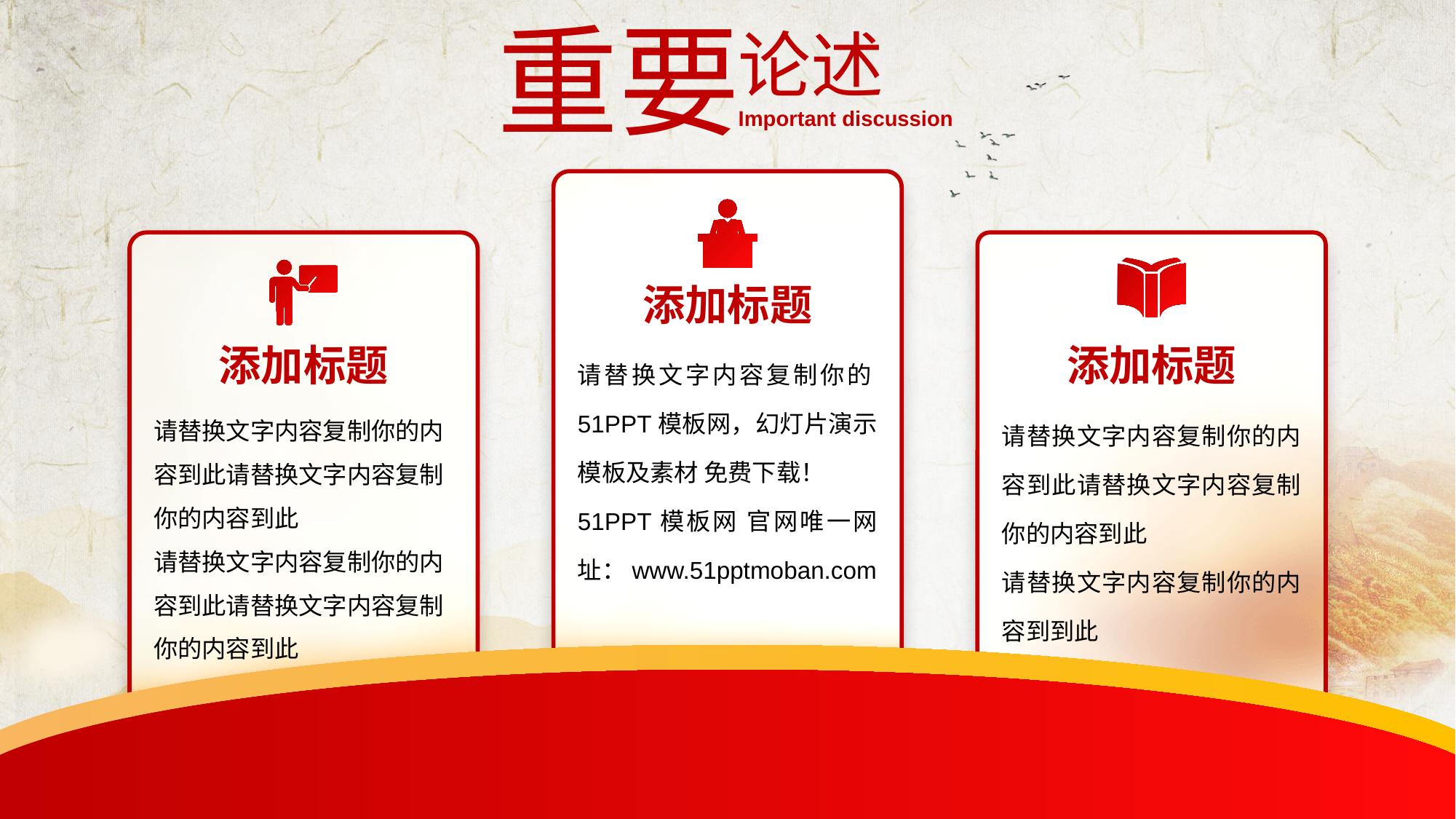

重要
论述
Important discussion

添加标题
添加标题
添加标题
请替换文字内容复制你的51PPT模板网，幻灯片演示模板及素材 免费下载！
51PPT模板网 官网唯一网址：www.51pptmoban.com
请替换文字内容复制你的内容到此请替换文字内容复制你的内容到此
请替换文字内容复制你的内容到此请替换文字内容复制你的内容到此
请替换文字内容复制你的内容到此请替换文字内容复制你的内容到此
请替换文字内容复制你的内容到到此